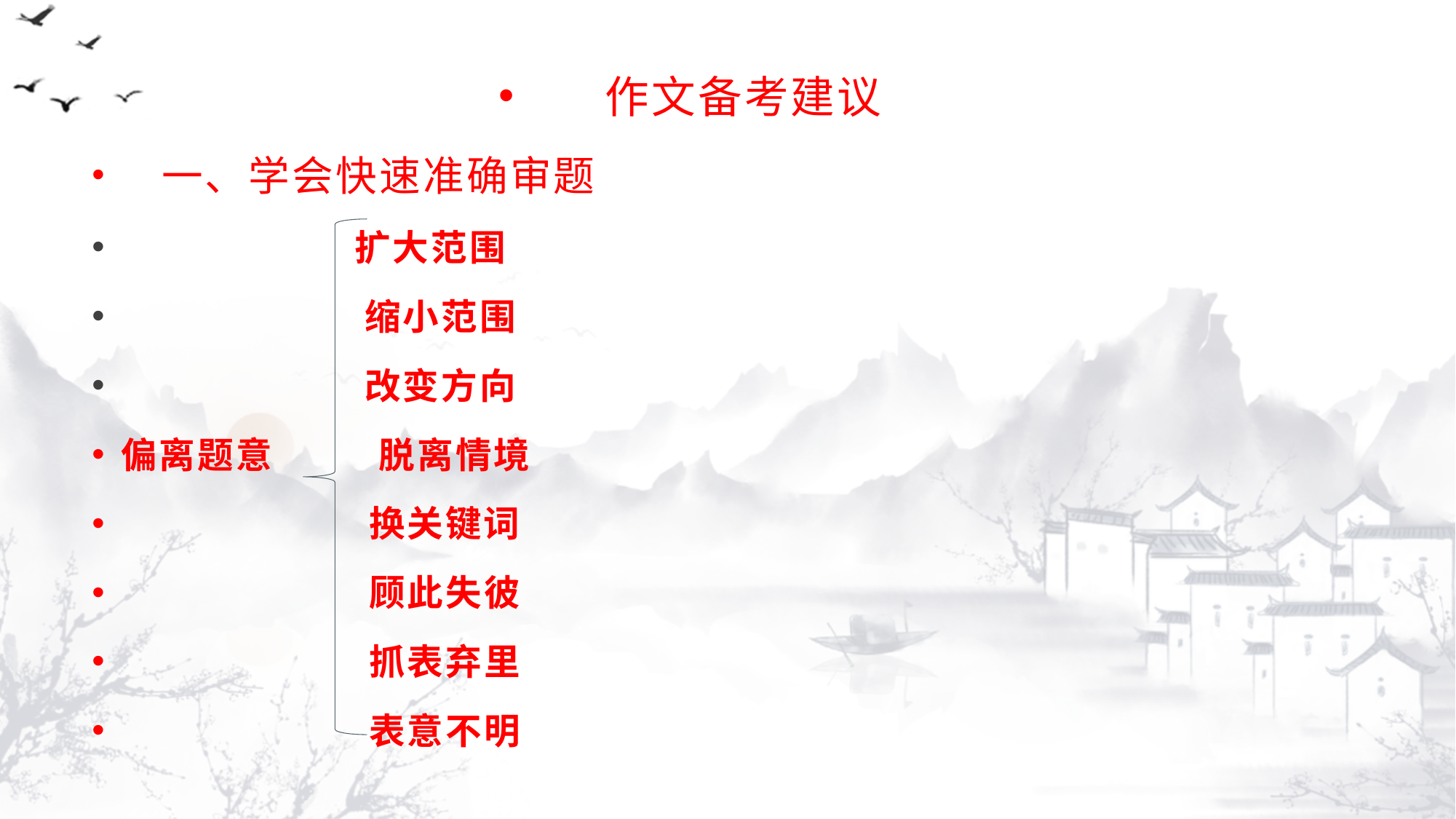

作文备考建议
   一、学会快速准确审题
                      扩大范围
                       缩小范围
                       改变方向
偏离题意          脱离情境
                       换关键词
                       顾此失彼
                       抓表弃里
                       表意不明

#